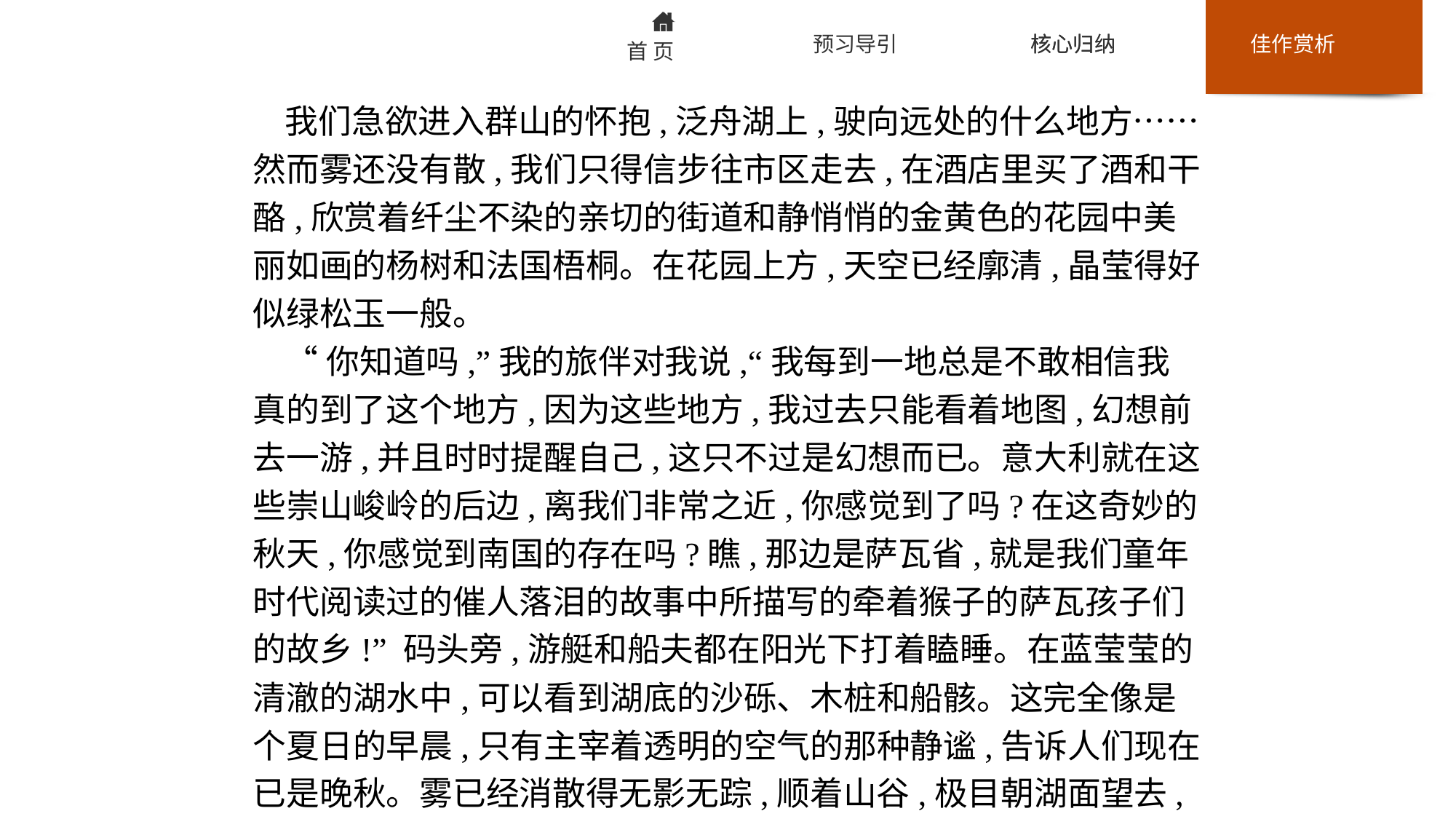

我们急欲进入群山的怀抱,泛舟湖上,驶向远处的什么地方……然而雾还没有散,我们只得信步往市区走去,在酒店里买了酒和干酪,欣赏着纤尘不染的亲切的街道和静悄悄的金黄色的花园中美丽如画的杨树和法国梧桐。在花园上方,天空已经廓清,晶莹得好似绿松玉一般。
“你知道吗,”我的旅伴对我说,“我每到一地总是不敢相信我真的到了这个地方,因为这些地方,我过去只能看着地图,幻想前去一游,并且时时提醒自己,这只不过是幻想而已。意大利就在这些崇山峻岭的后边,离我们非常之近,你感觉到了吗?在这奇妙的秋天,你感觉到南国的存在吗?瞧,那边是萨瓦省,就是我们童年时代阅读过的催人落泪的故事中所描写的牵着猴子的萨瓦孩子们的故乡!” 码头旁,游艇和船夫都在阳光下打着瞌睡。在蓝莹莹的清澈的湖水中,可以看到湖底的沙砾、木桩和船骸。这完全像是个夏日的早晨,只有主宰着透明的空气的那种静谧,告诉人们现在已是晚秋。雾已经消散得无影无踪,顺着山谷,极目朝湖面望去,可以看得异乎寻常的远。